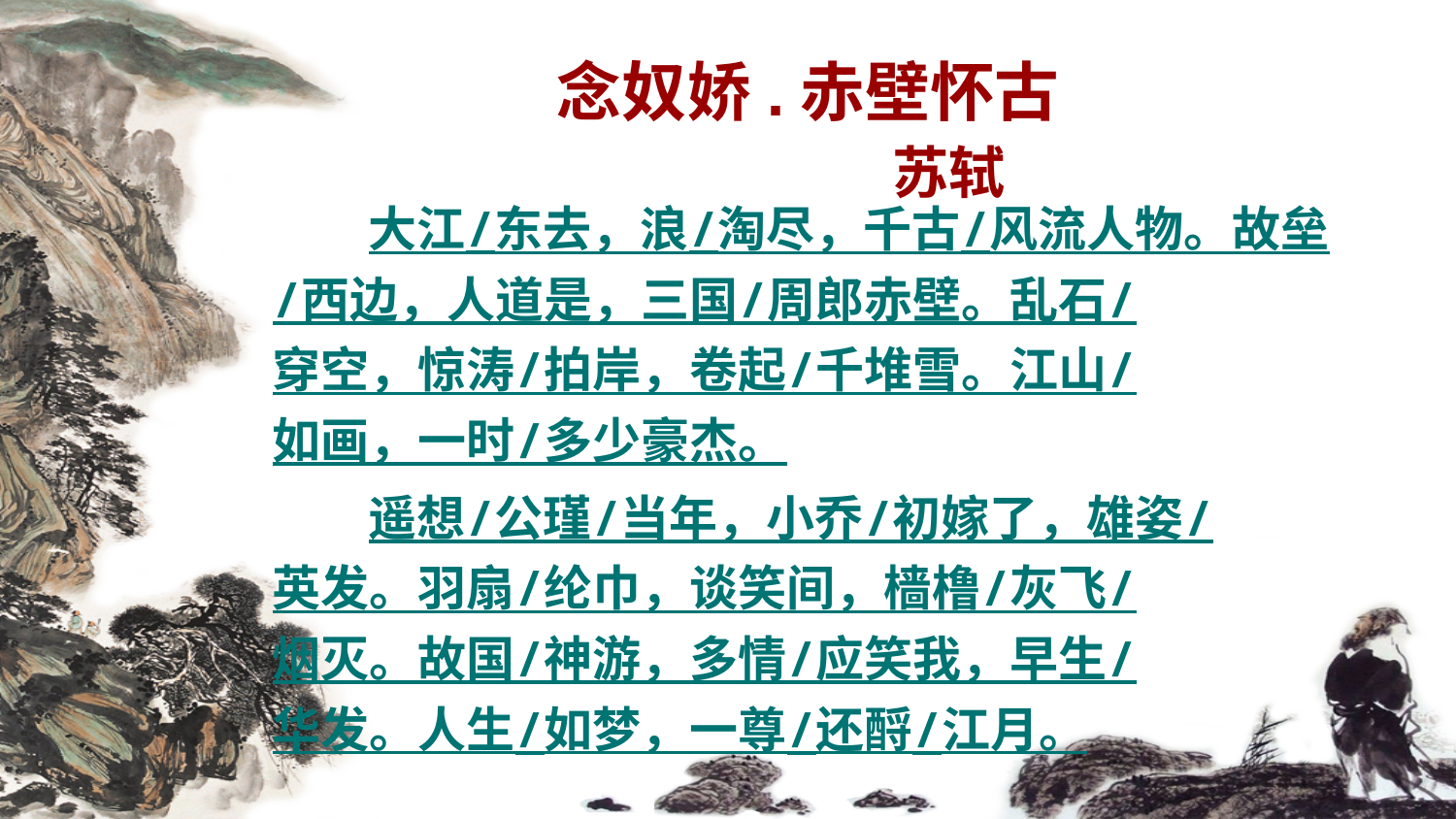

# 念奴娇.赤壁怀古 苏轼
大江/东去，浪/淘尽，千古/风流人物。故垒/西边，人道是，三国/周郎赤壁。乱石/穿空，惊涛/拍岸，卷起/千堆雪。江山/如画，一时/多少豪杰。
遥想/公瑾/当年，小乔/初嫁了，雄姿/英发。羽扇/纶巾，谈笑间，樯橹/灰飞/烟灭。故国/神游，多情/应笑我，早生/华发。人生/如梦，一尊/还酹/江月。